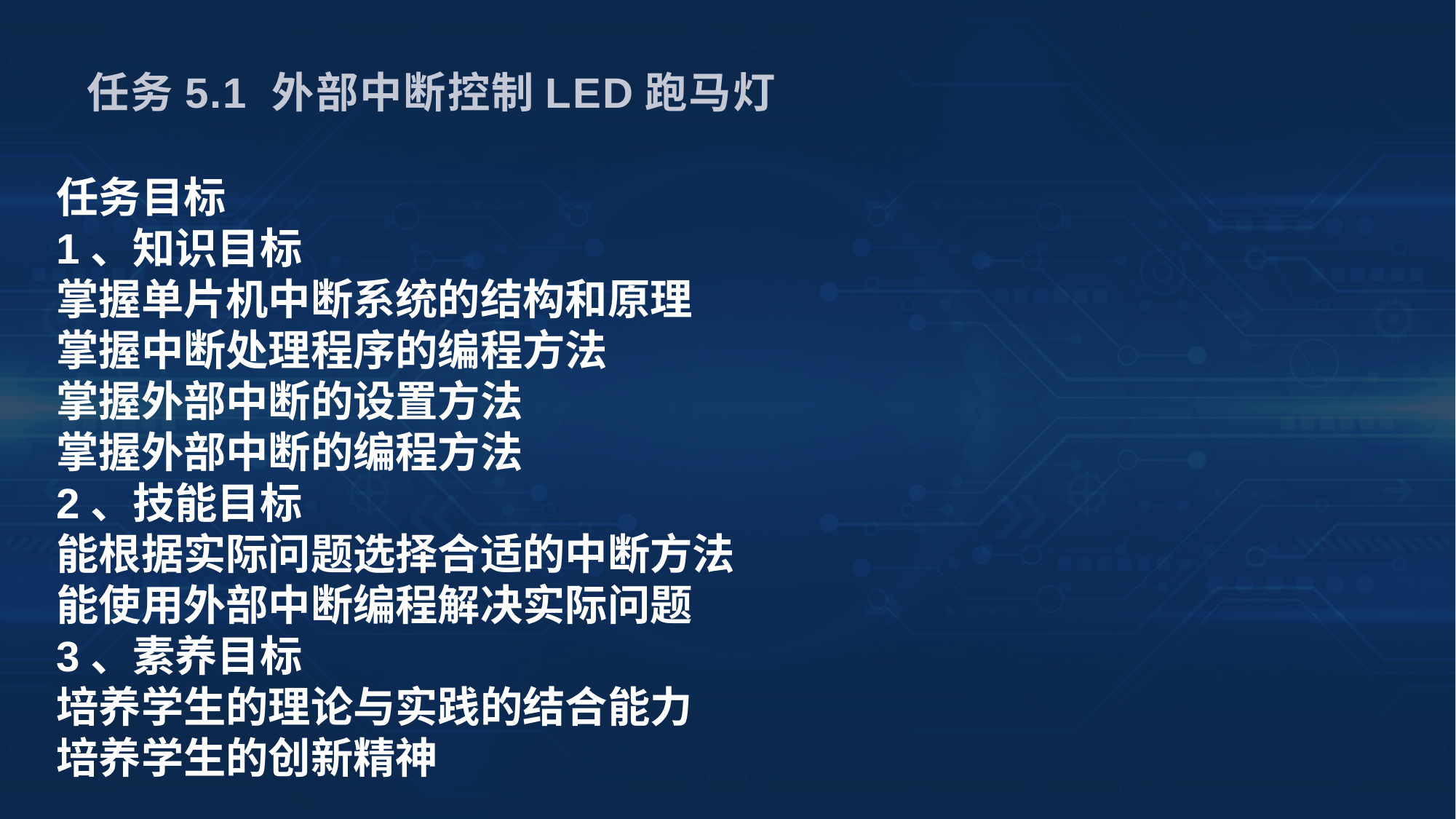

任务5.1 外部中断控制LED跑马灯
任务目标
1、知识目标
掌握单片机中断系统的结构和原理
掌握中断处理程序的编程方法
掌握外部中断的设置方法
掌握外部中断的编程方法
2、技能目标
能根据实际问题选择合适的中断方法
能使用外部中断编程解决实际问题
3、素养目标
培养学生的理论与实践的结合能力
培养学生的创新精神